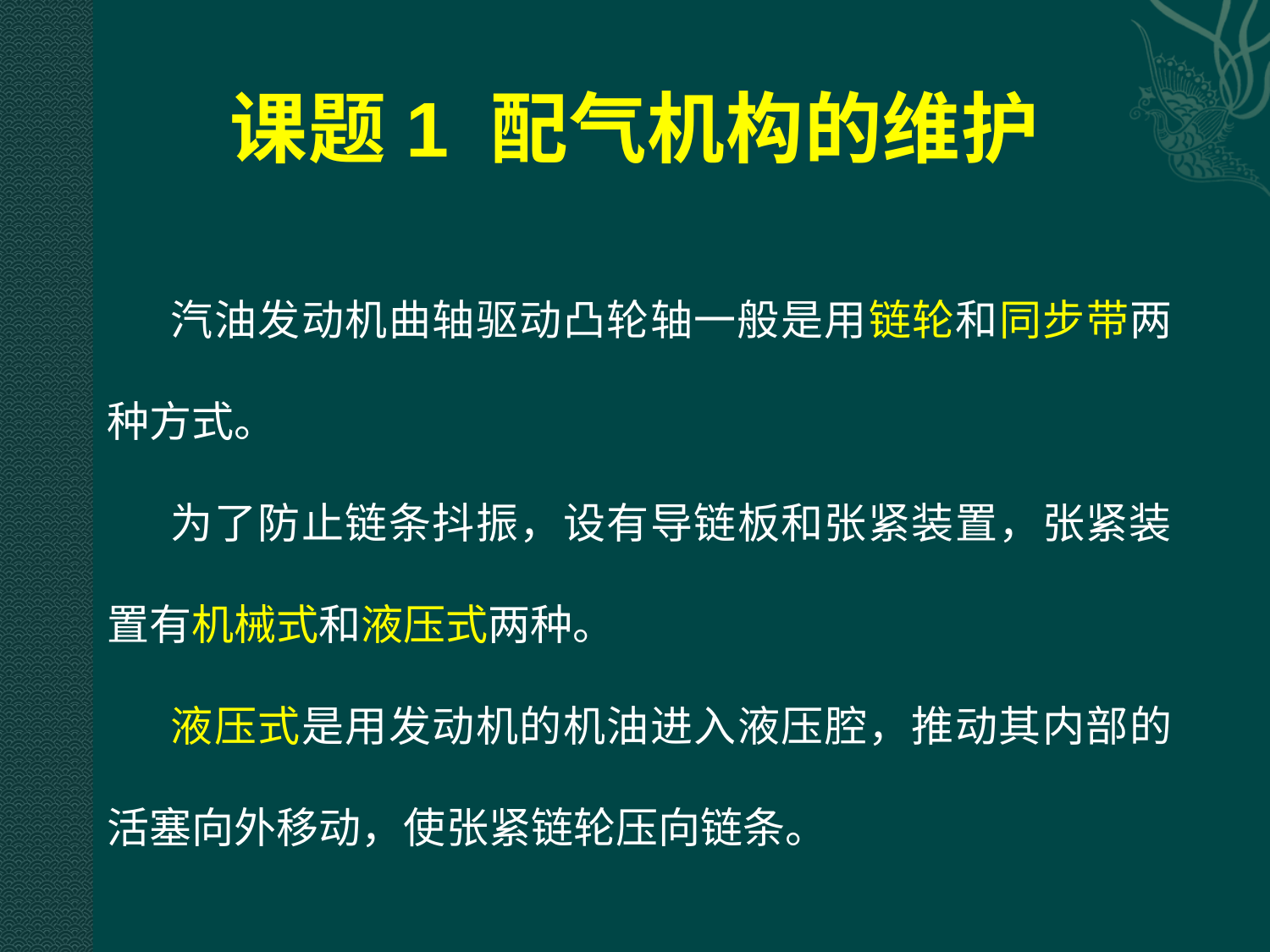

# 课题1 配气机构的维护
汽油发动机曲轴驱动凸轮轴一般是用链轮和同步带两种方式。
为了防止链条抖振，设有导链板和张紧装置，张紧装置有机械式和液压式两种。
液压式是用发动机的机油进入液压腔，推动其内部的活塞向外移动，使张紧链轮压向链条。